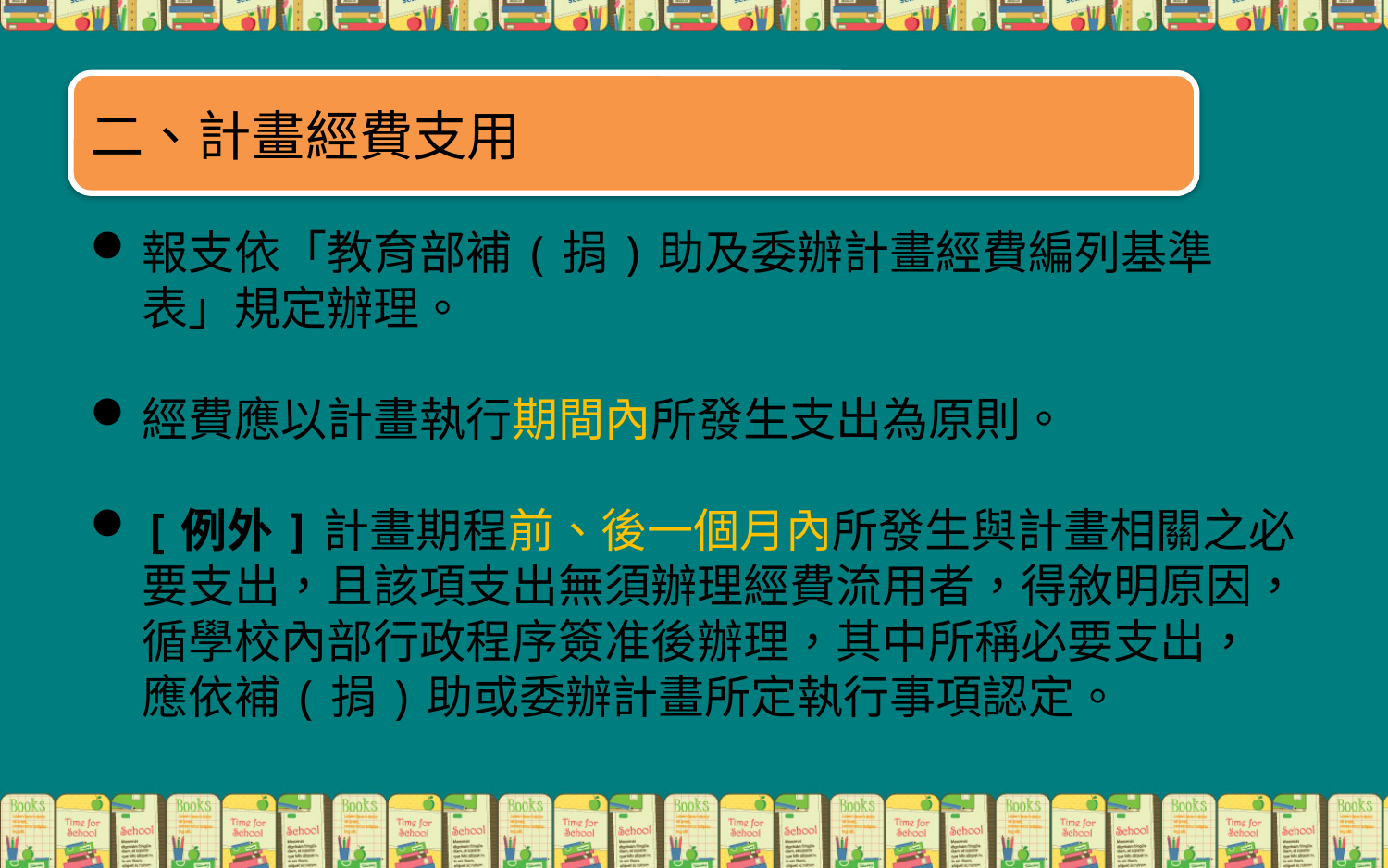

二、計畫經費支用
報支依「教育部補(捐)助及委辦計畫經費編列基準表」規定辦理。

經費應以計畫執行期間內所發生支出為原則。

[例外]計畫期程前、後一個月內所發生與計畫相關之必要支出，且該項支出無須辦理經費流用者，得敘明原因，循學校內部行政程序簽准後辦理，其中所稱必要支出，應依補(捐)助或委辦計畫所定執行事項認定。